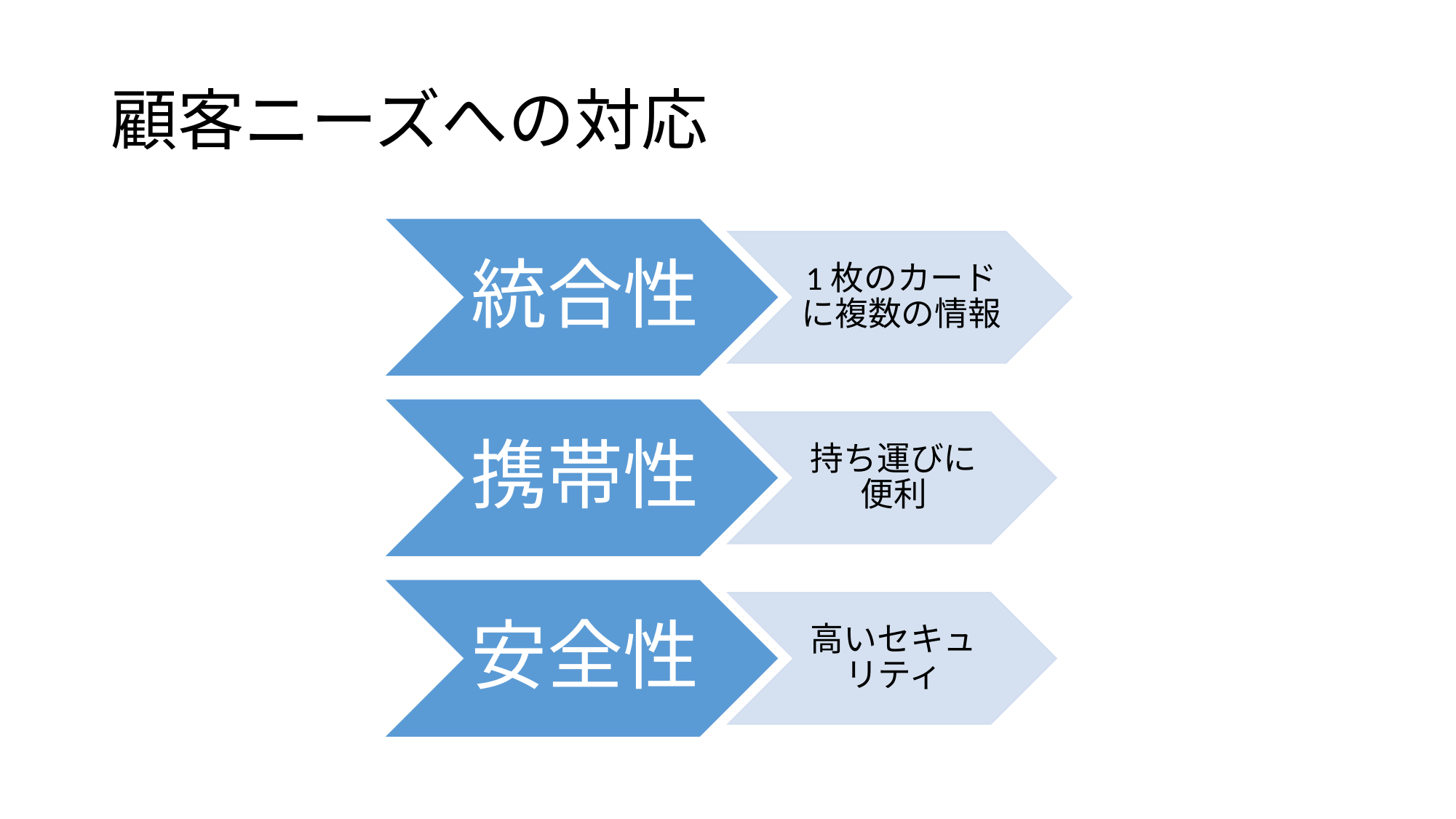

# 顧客ニーズへの対応
統合性
1枚のカードに複数の情報
携帯性
持ち運びに便利
安全性
高いセキュリティ